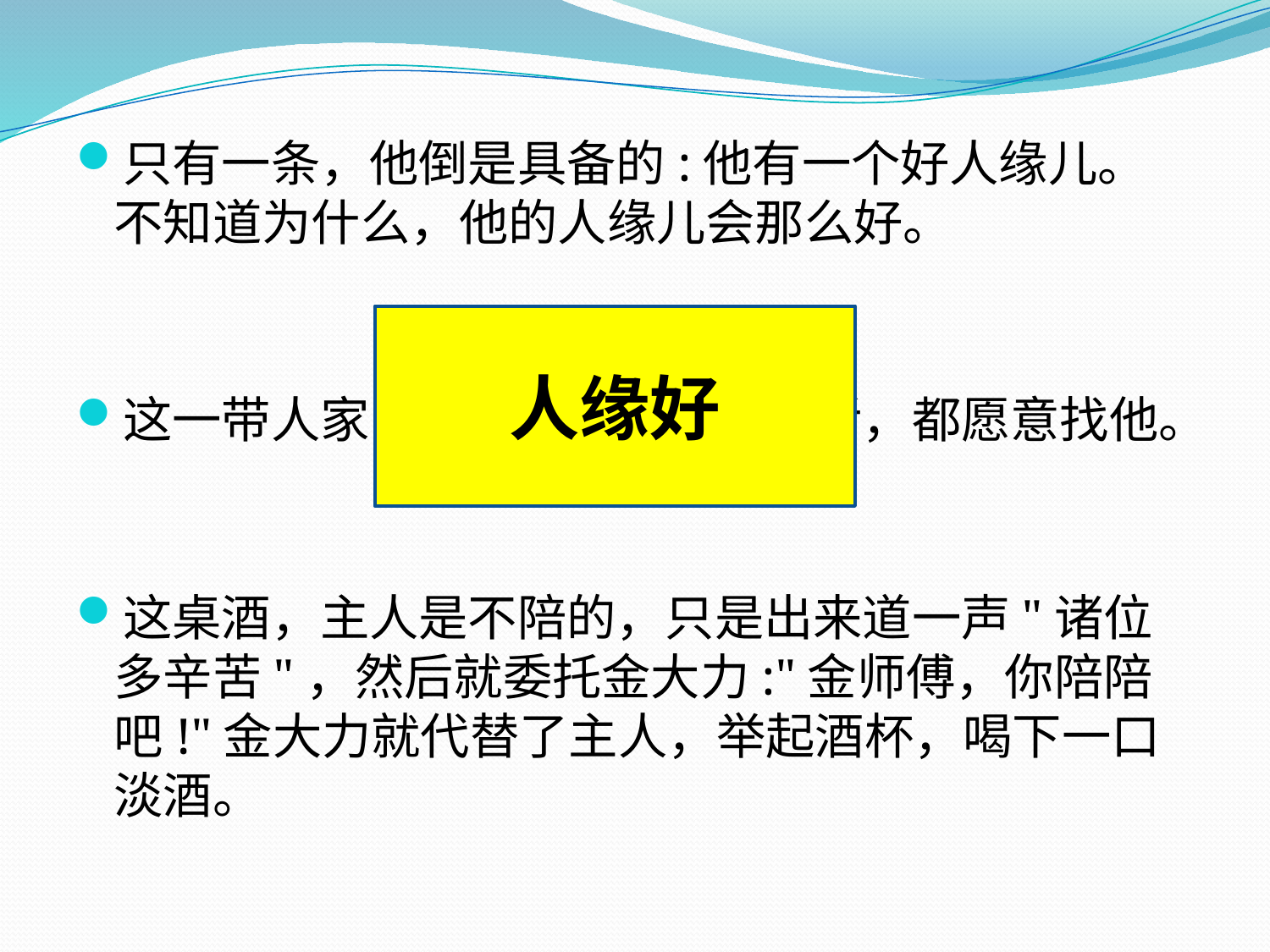

#
只有一条，他倒是具备的:他有一个好人缘儿。不知道为什么，他的人缘儿会那么好。

这一带人家，凡有较大的泥工瓦活，都愿意找他。

这桌酒，主人是不陪的，只是出来道一声"诸位多辛苦"，然后就委托金大力:"金师傅，你陪陪吧!"金大力就代替了主人，举起酒杯，喝下一口淡酒。
人缘好